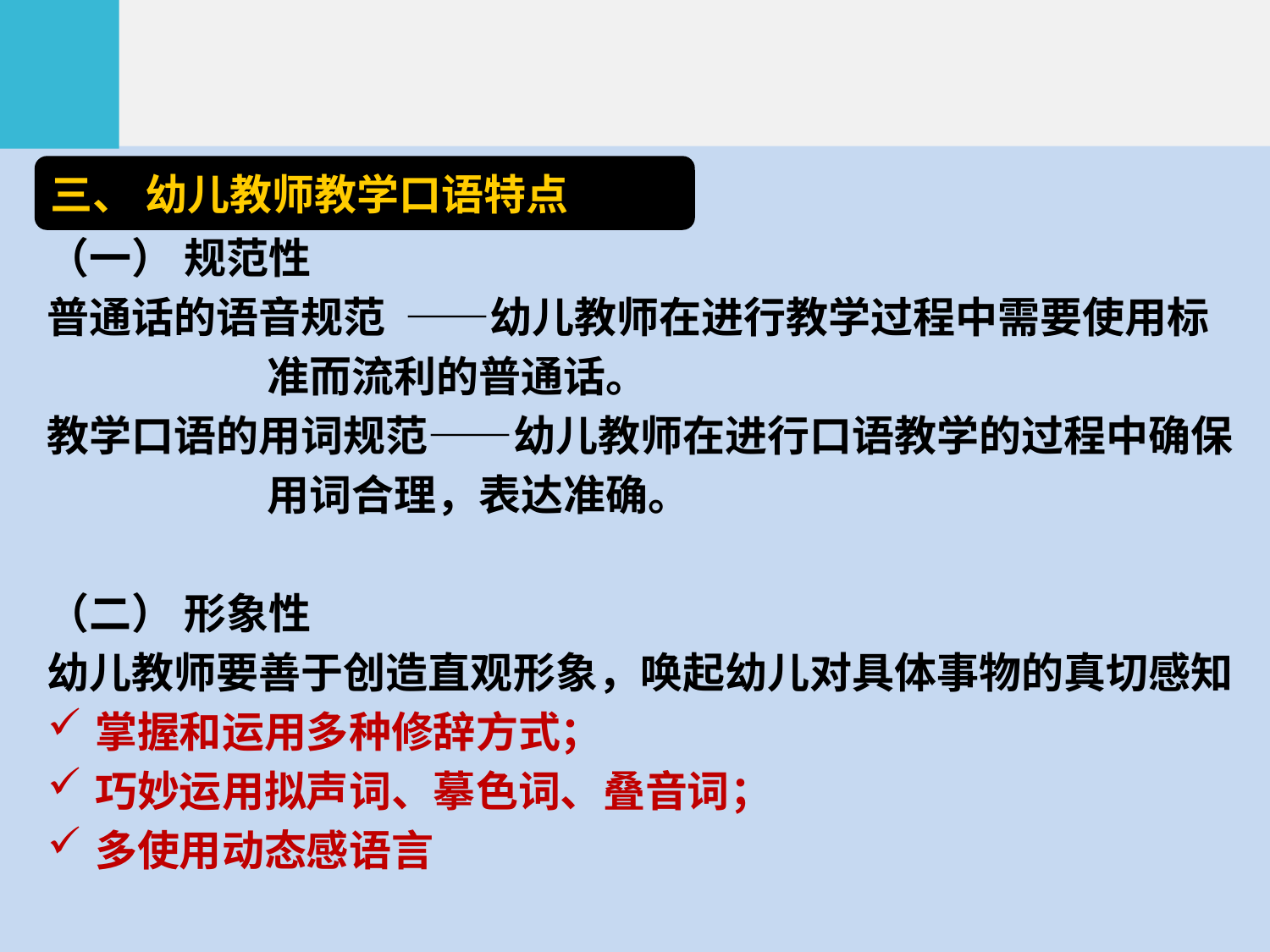

三、 幼儿教师教学口语特点

（一） 规范性
普通话的语音规范  ——幼儿教师在进行教学过程中需要使用标
                      准而流利的普通话。
教学口语的用词规范——幼儿教师在进行口语教学的过程中确保
                      用词合理，表达准确。

（二） 形象性
幼儿教师要善于创造直观形象，唤起幼儿对具体事物的真切感知
掌握和运用多种修辞方式；
巧妙运用拟声词、摹色词、叠音词；
多使用动态感语言